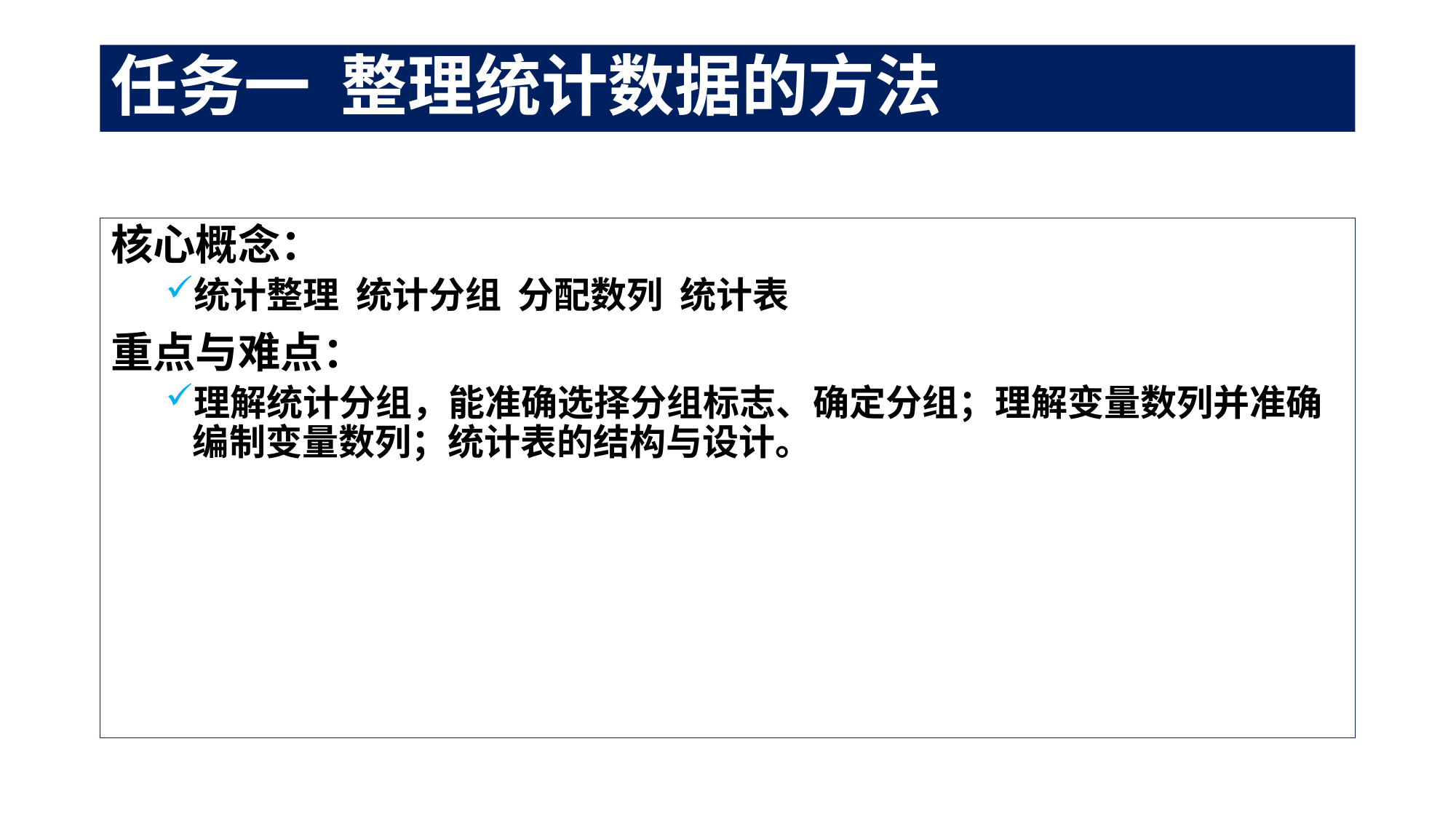

# 任务一  整理统计数据的方法
核心概念：
统计整理  统计分组  分配数列  统计表
重点与难点：
理解统计分组，能准确选择分组标志、确定分组；理解变量数列并准确编制变量数列；统计表的结构与设计。